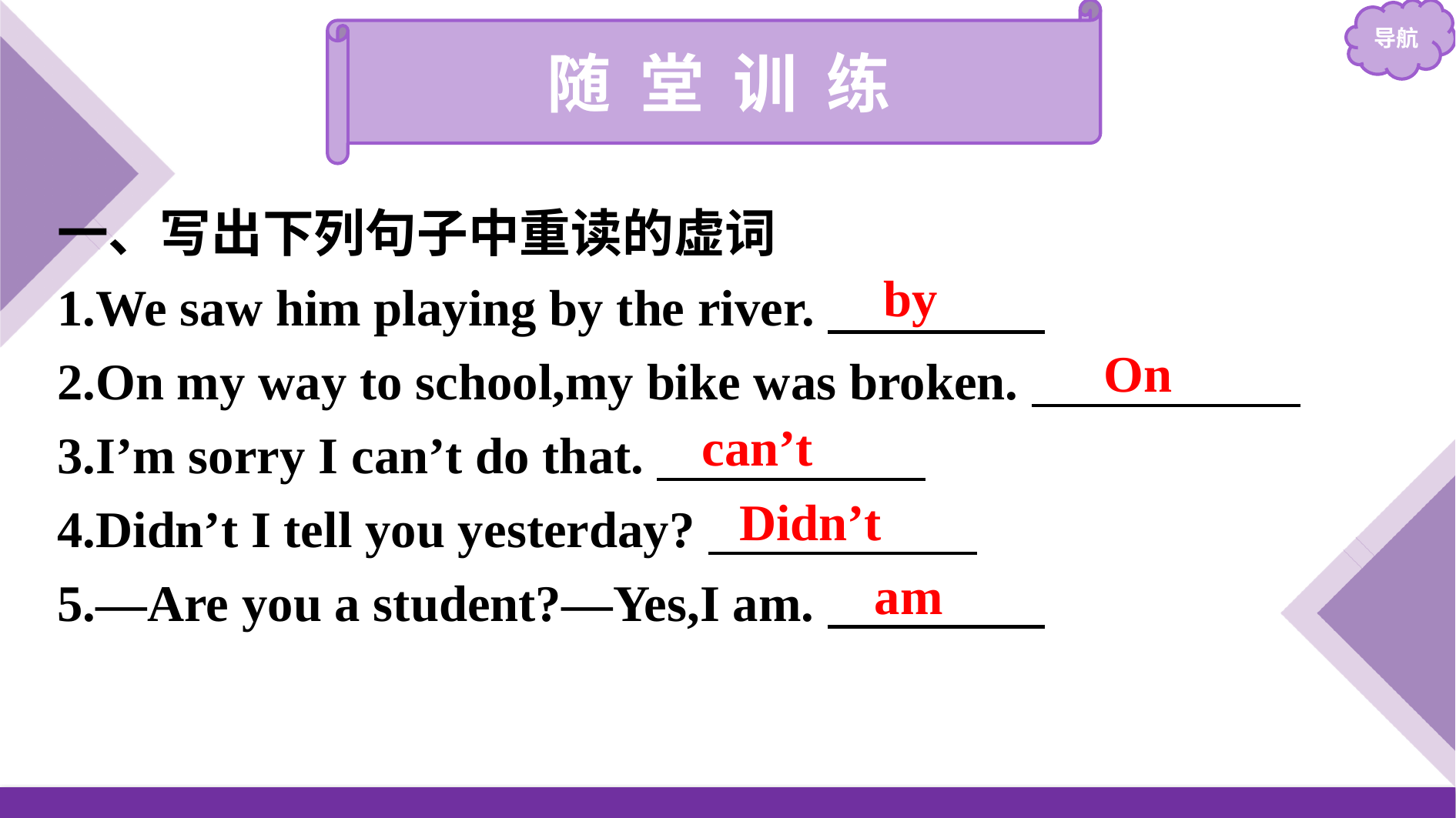

随  堂  训  练
一、写出下列句子中重读的虚词
1.We saw him playing by the river.
2.On my way to school,my bike was broken.
3.I’m sorry I can’t do that.
4.Didn’t I tell you yesterday?
5.—Are you a student?—Yes,I am.
by
On
can’t
Didn’t
am